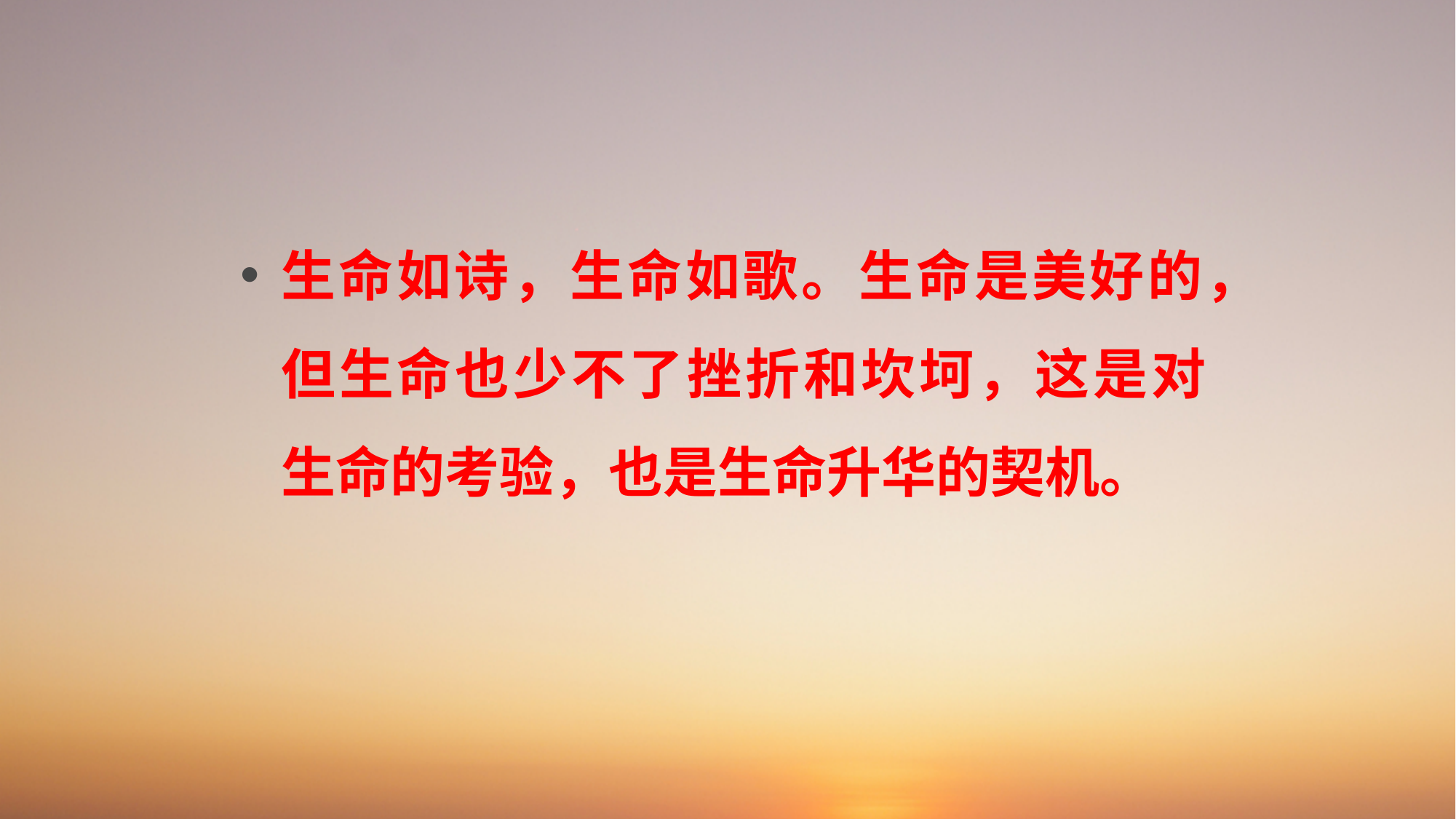

生命如诗，生命如歌。生命是美好的，但生命也少不了挫折和坎坷，这是对生命的考验，也是生命升华的契机。